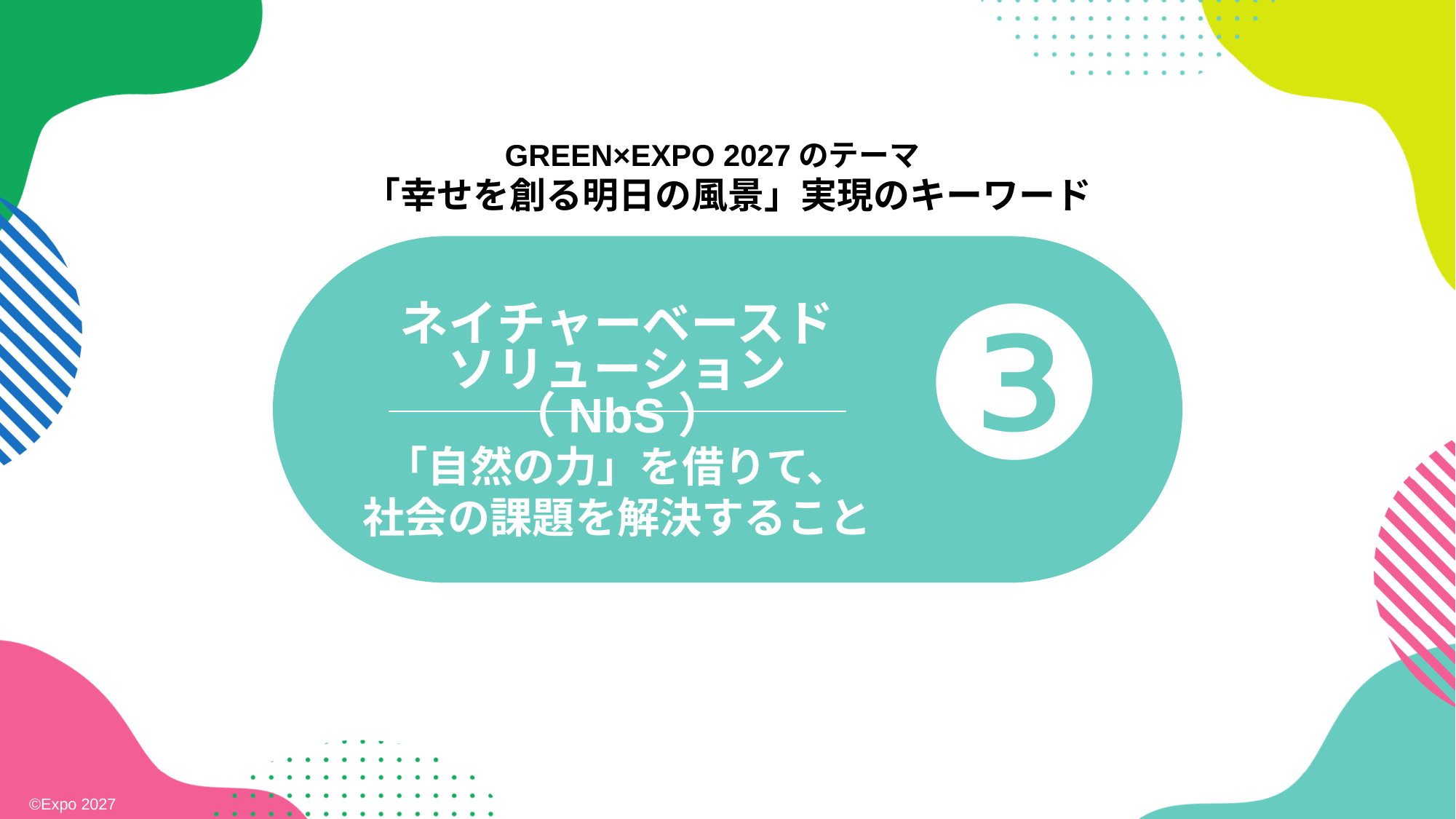

GREEN×EXPO 2027のテーマ
「幸せを創る明日の風景」実現のキーワード

ネイチャーベースド
ソリューション（NbS）
「自然の力」を借りて、
社会の課題を解決すること
❸